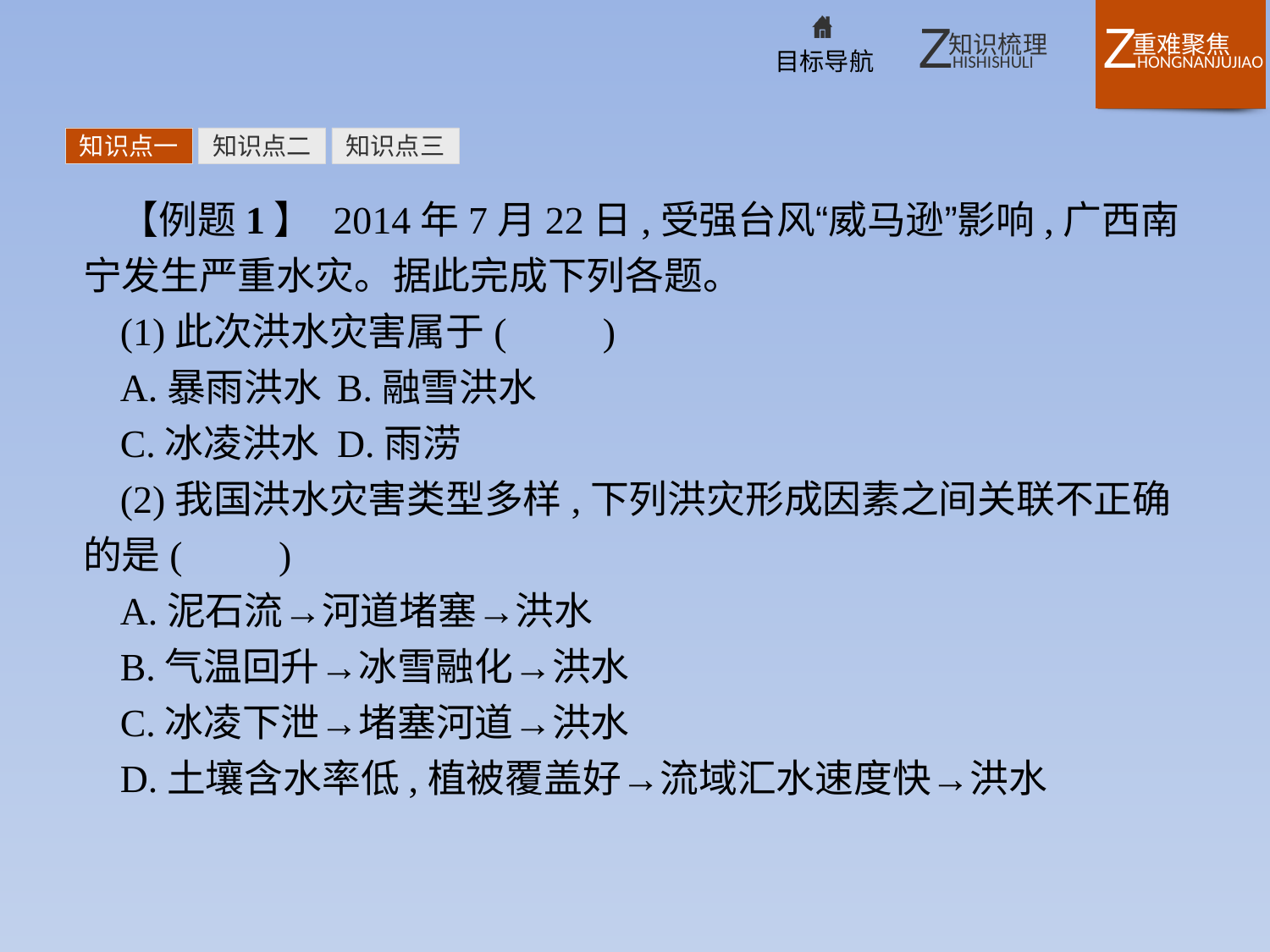

知识点一
知识点二
知识点三
【例题1】 2014年7月22日,受强台风“威马逊”影响,广西南宁发生严重水灾。据此完成下列各题。
(1)此次洪水灾害属于(　　)
A.暴雨洪水	B.融雪洪水
C.冰凌洪水	D.雨涝
(2)我国洪水灾害类型多样,下列洪灾形成因素之间关联不正确的是(　　)
A.泥石流→河道堵塞→洪水
B.气温回升→冰雪融化→洪水
C.冰凌下泄→堵塞河道→洪水
D.土壤含水率低,植被覆盖好→流域汇水速度快→洪水